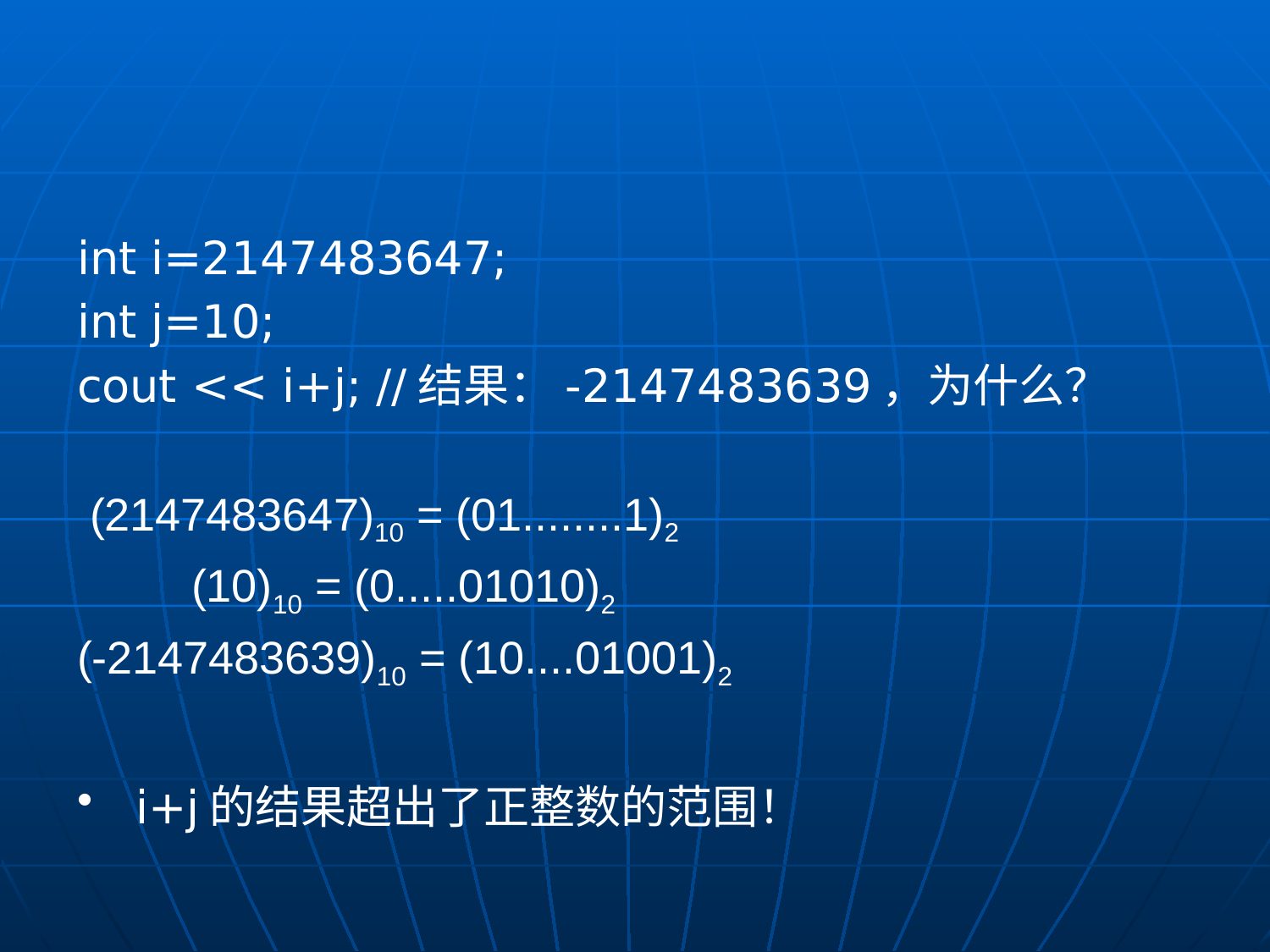

#
int i=2147483647;
int j=10;
cout << i+j; //结果：-2147483639，为什么？

 (2147483647)10 = (01........1)2
         (10)10 = (0.....01010)2
(-2147483639)10 = (10....01001)2

i+j的结果超出了正整数的范围！